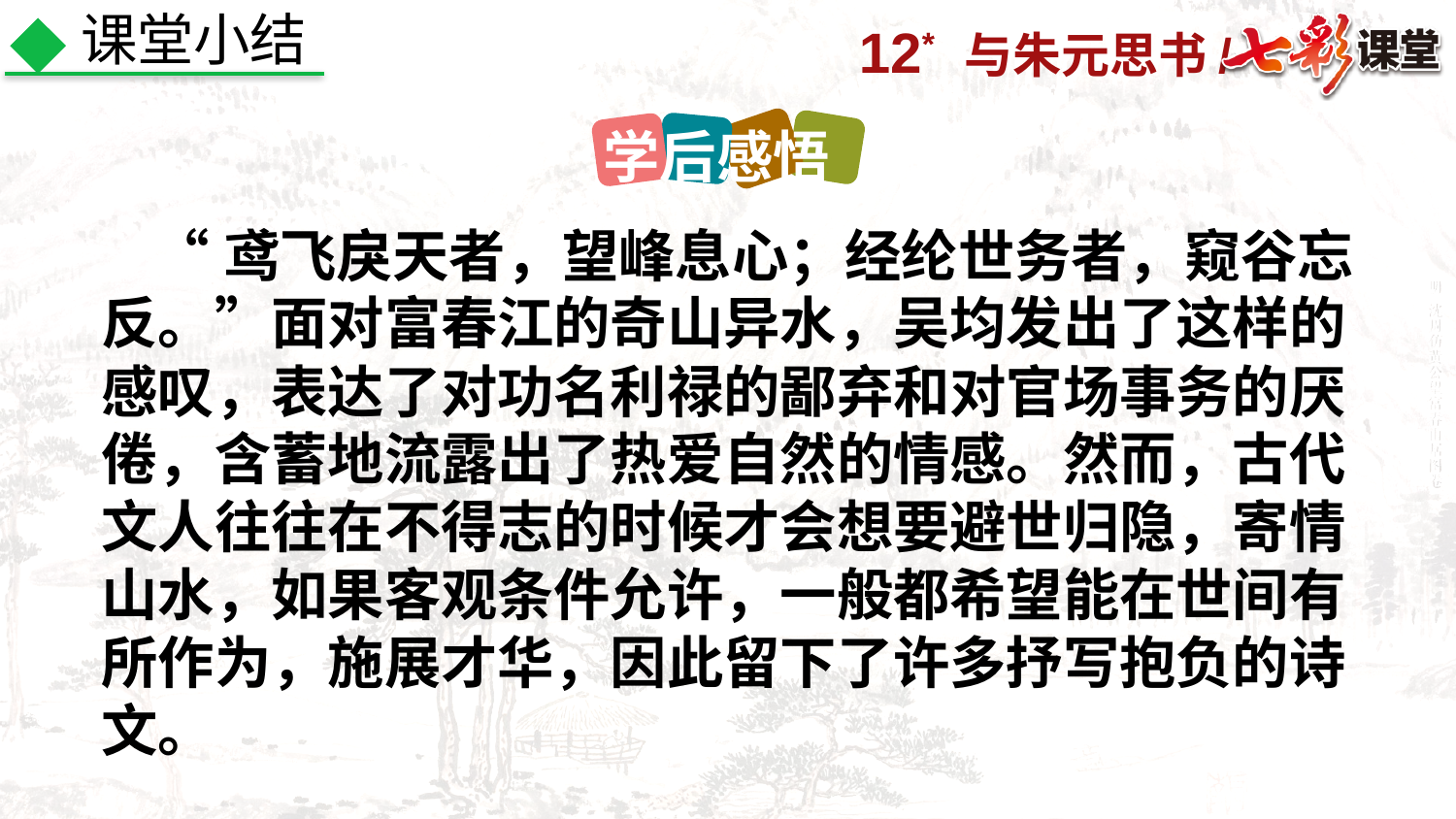

课堂小结

学后感悟

    “鸢飞戾天者，望峰息心；经纶世务者，窥谷忘反。”面对富春江的奇山异水，吴均发出了这样的感叹，表达了对功名利禄的鄙弃和对官场事务的厌倦，含蓄地流露出了热爱自然的情感。然而，古代文人往往在不得志的时候才会想要避世归隐，寄情山水，如果客观条件允许，一般都希望能在世间有所作为，施展才华，因此留下了许多抒写抱负的诗文。